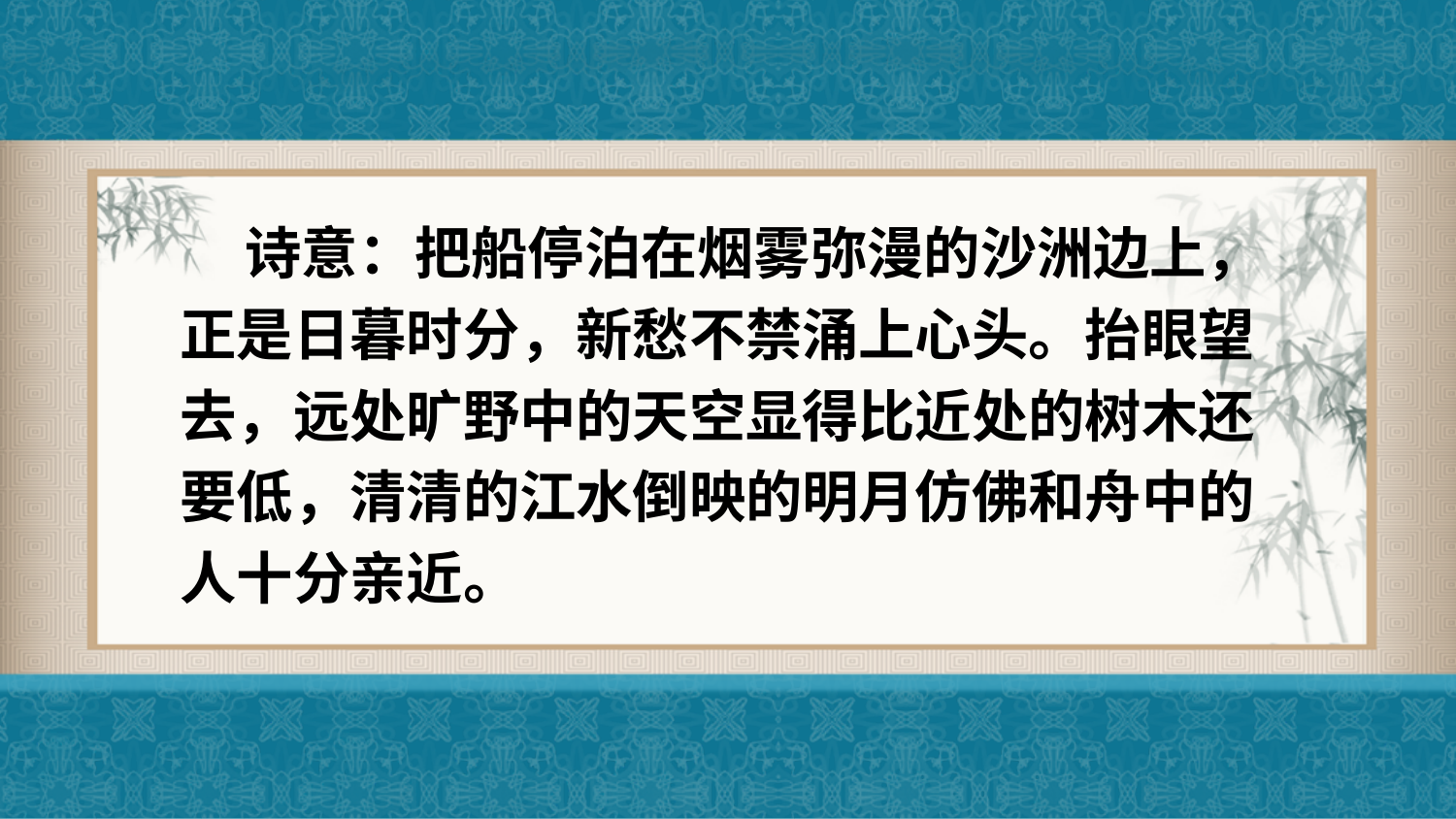

诗意：把船停泊在烟雾弥漫的沙洲边上，正是日暮时分，新愁不禁涌上心头。抬眼望去，远处旷野中的天空显得比近处的树木还要低，清清的江水倒映的明月仿佛和舟中的人十分亲近。